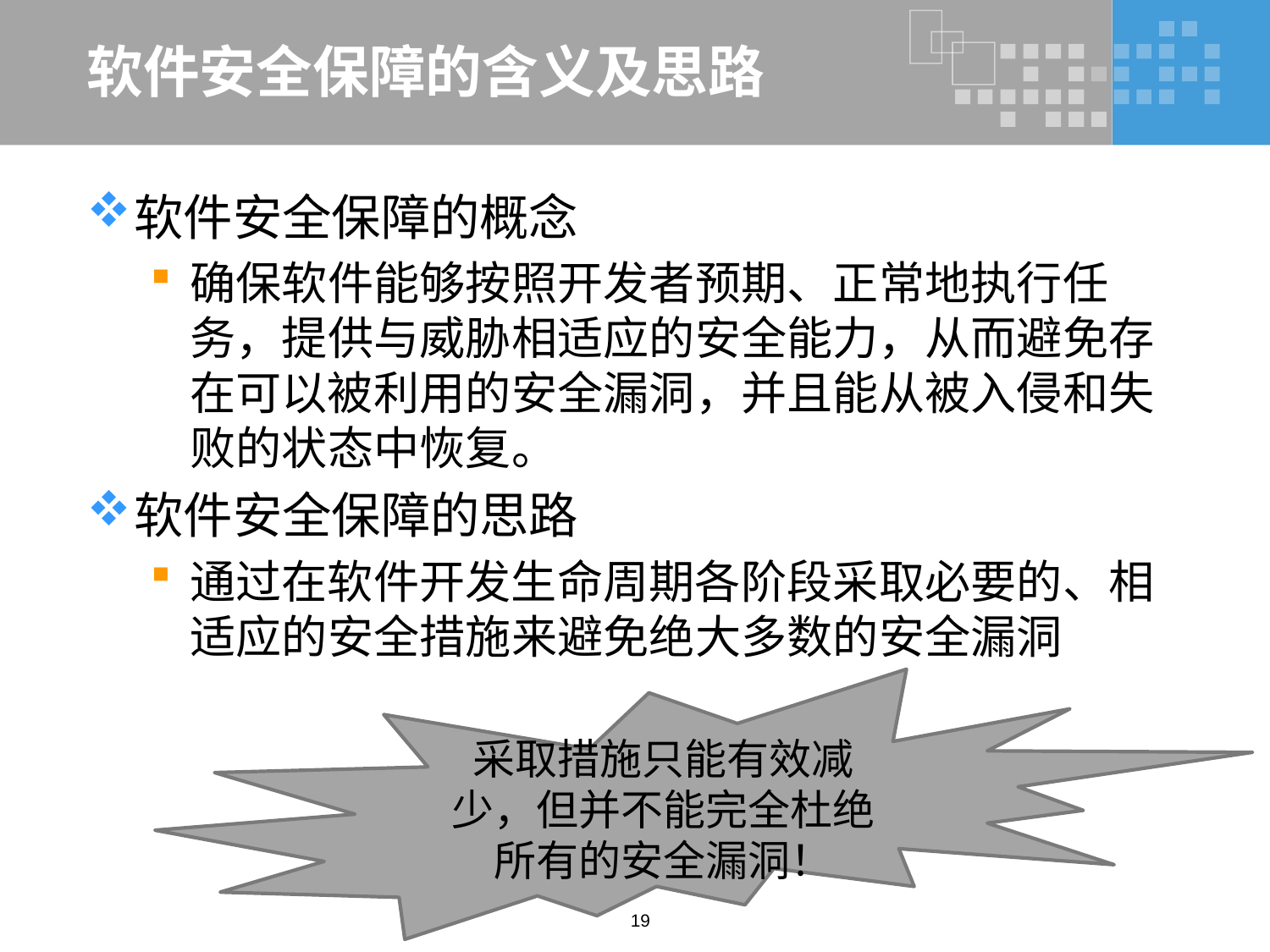

# 软件安全保障的含义及思路
软件安全保障的概念
确保软件能够按照开发者预期、正常地执行任务，提供与威胁相适应的安全能力，从而避免存在可以被利用的安全漏洞，并且能从被入侵和失败的状态中恢复。
软件安全保障的思路
通过在软件开发生命周期各阶段采取必要的、相适应的安全措施来避免绝大多数的安全漏洞

采取措施只能有效减少，但并不能完全杜绝所有的安全漏洞！
19